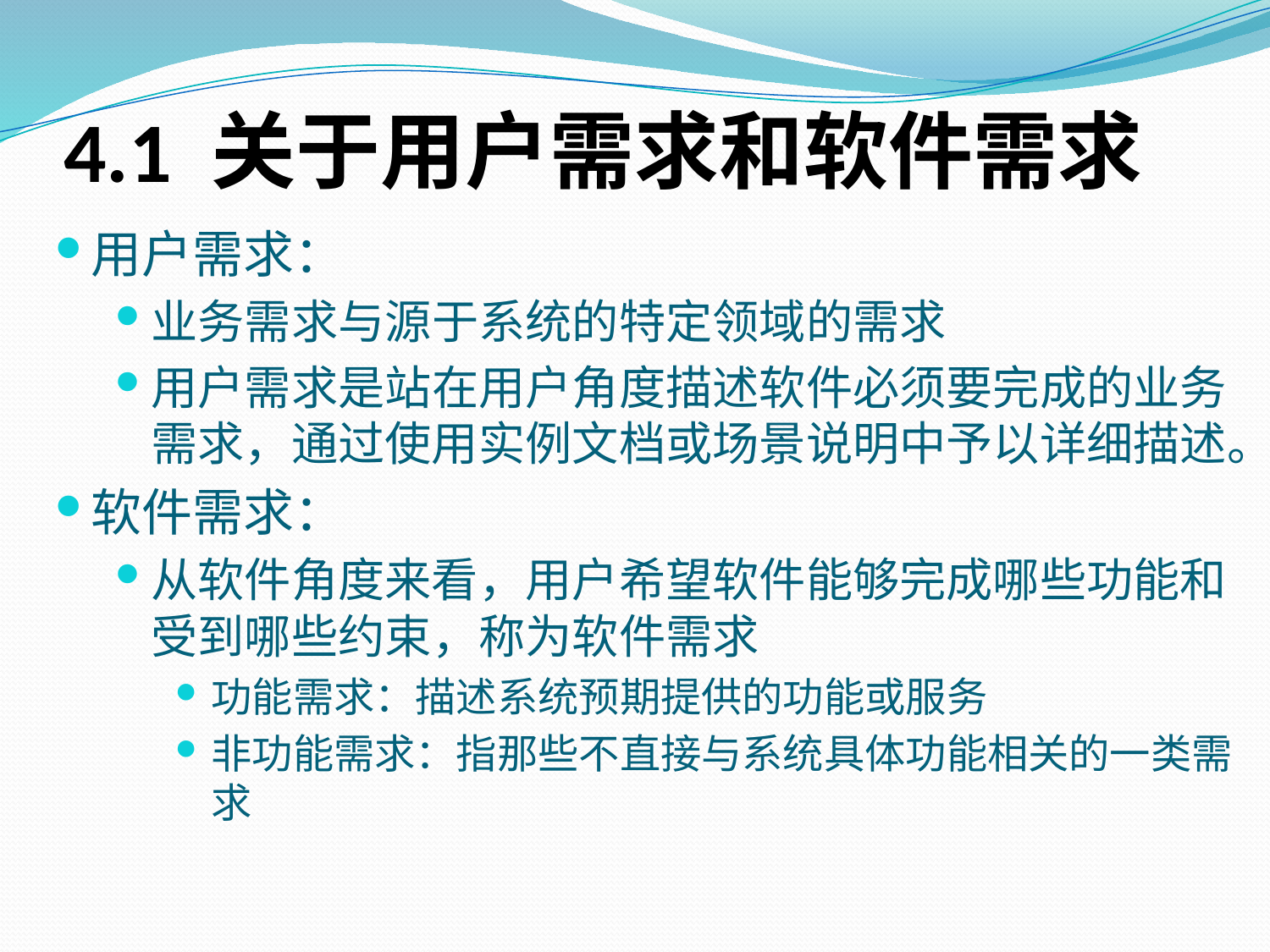

# 4.1 关于用户需求和软件需求
用户需求：
业务需求与源于系统的特定领域的需求
用户需求是站在用户角度描述软件必须要完成的业务需求，通过使用实例文档或场景说明中予以详细描述。
软件需求：
从软件角度来看，用户希望软件能够完成哪些功能和受到哪些约束，称为软件需求
功能需求：描述系统预期提供的功能或服务
非功能需求：指那些不直接与系统具体功能相关的一类需求